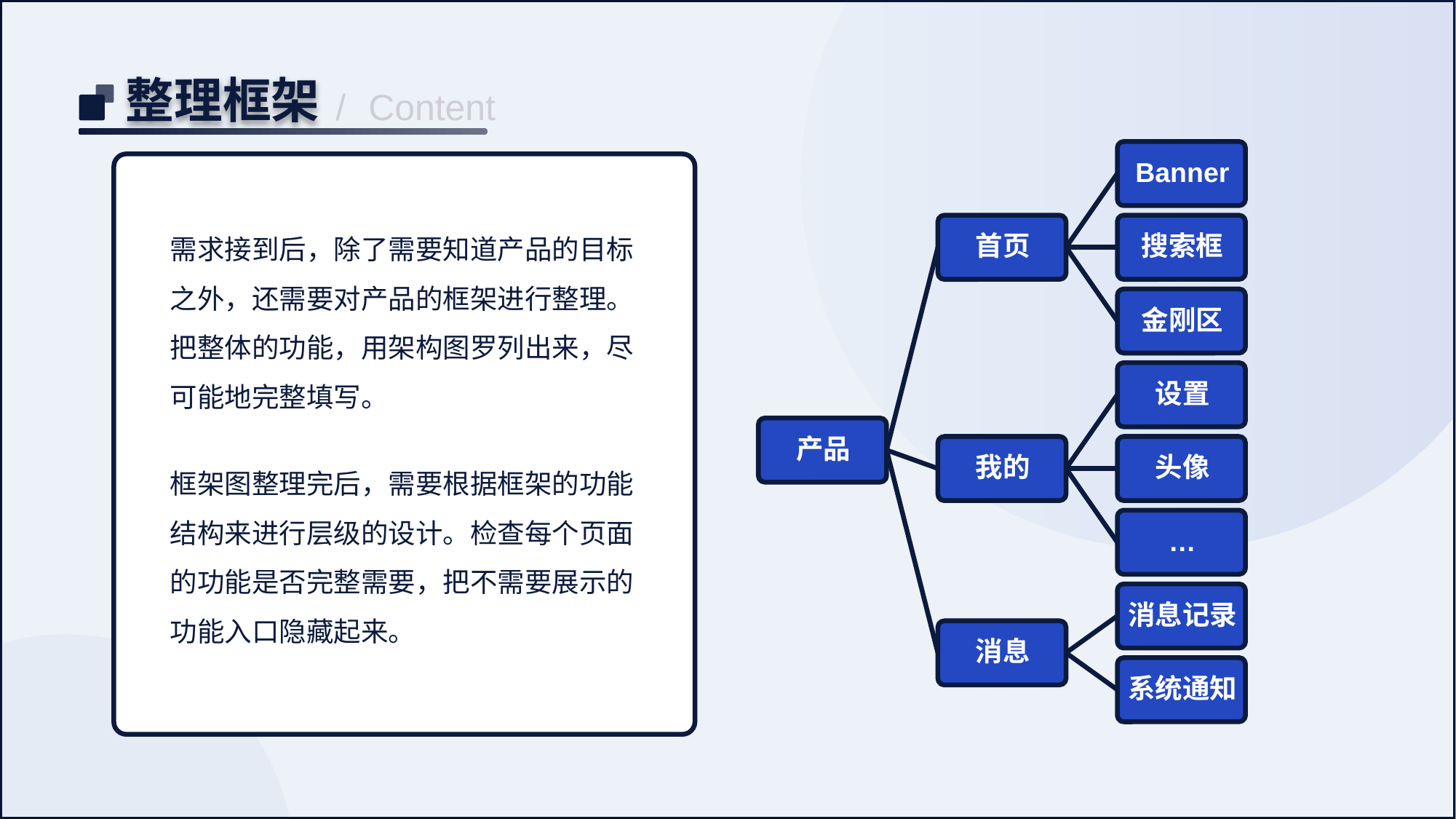

整理框架
/
Content

产品

首页

Banner

搜索框

金刚区

我的

设置

头像

…

消息

消息记录

系统通知

需求接到后，除了需要知道产品的目标之外，还需要对产品的框架进行整理。把整体的功能，用架构图罗列出来，尽可能地完整填写。
框架图整理完后，需要根据框架的功能结构来进行层级的设计。检查每个页面的功能是否完整需要，把不需要展示的功能入口隐藏起来。